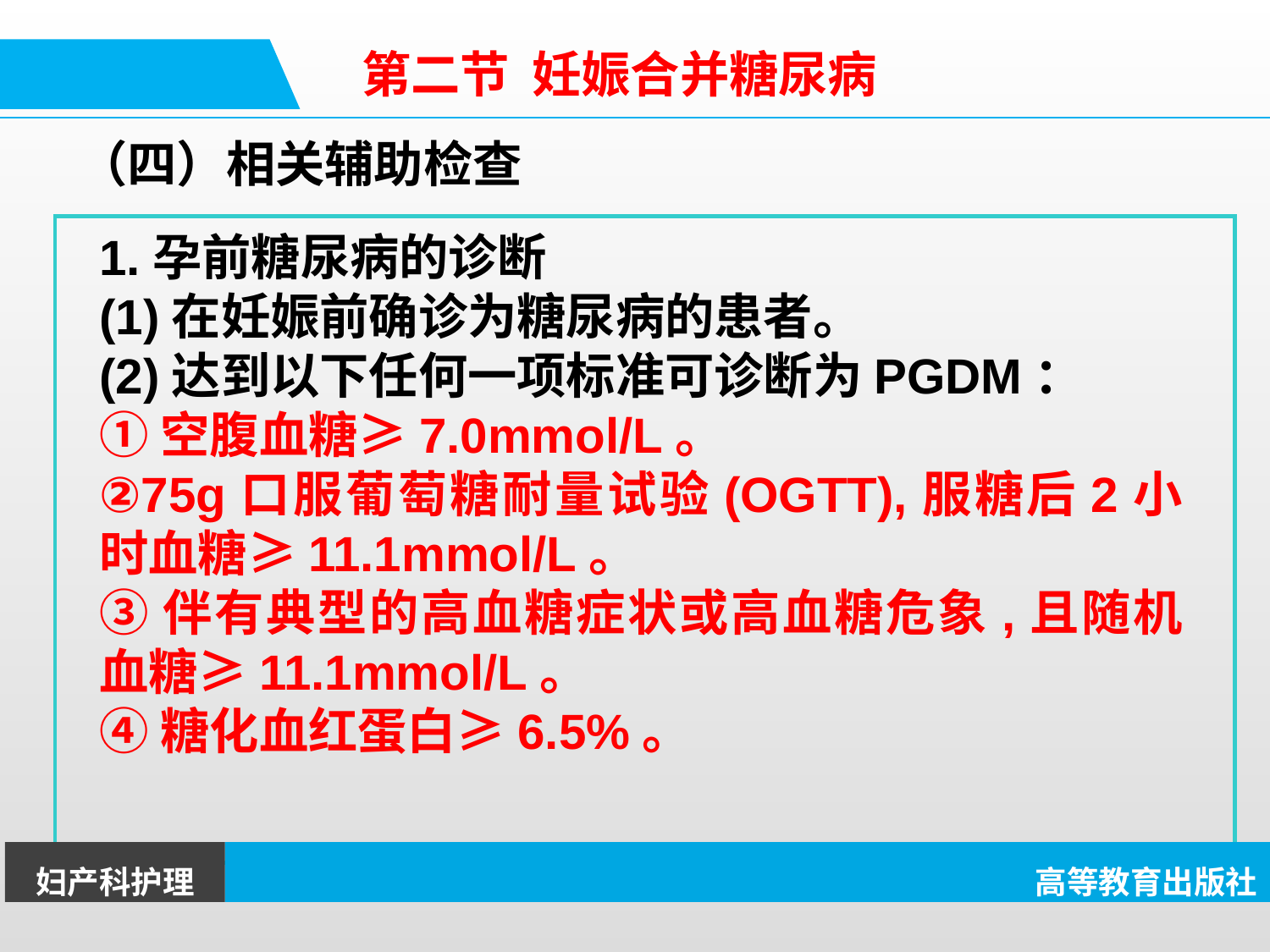

第二节  妊娠合并糖尿病

（四）相关辅助检查

1.孕前糖尿病的诊断
(1)在妊娠前确诊为糖尿病的患者。
(2)达到以下任何一项标准可诊断为PGDM：
①空腹血糖≥7.0mmol/L。
②75g口服葡萄糖耐量试验(OGTT),服糖后2小时血糖≥11.1mmol/L。
③伴有典型的高血糖症状或高血糖危象,且随机血糖≥11.1mmol/L。
④糖化血红蛋白≥6.5%。
妇产科护理
高等教育出版社